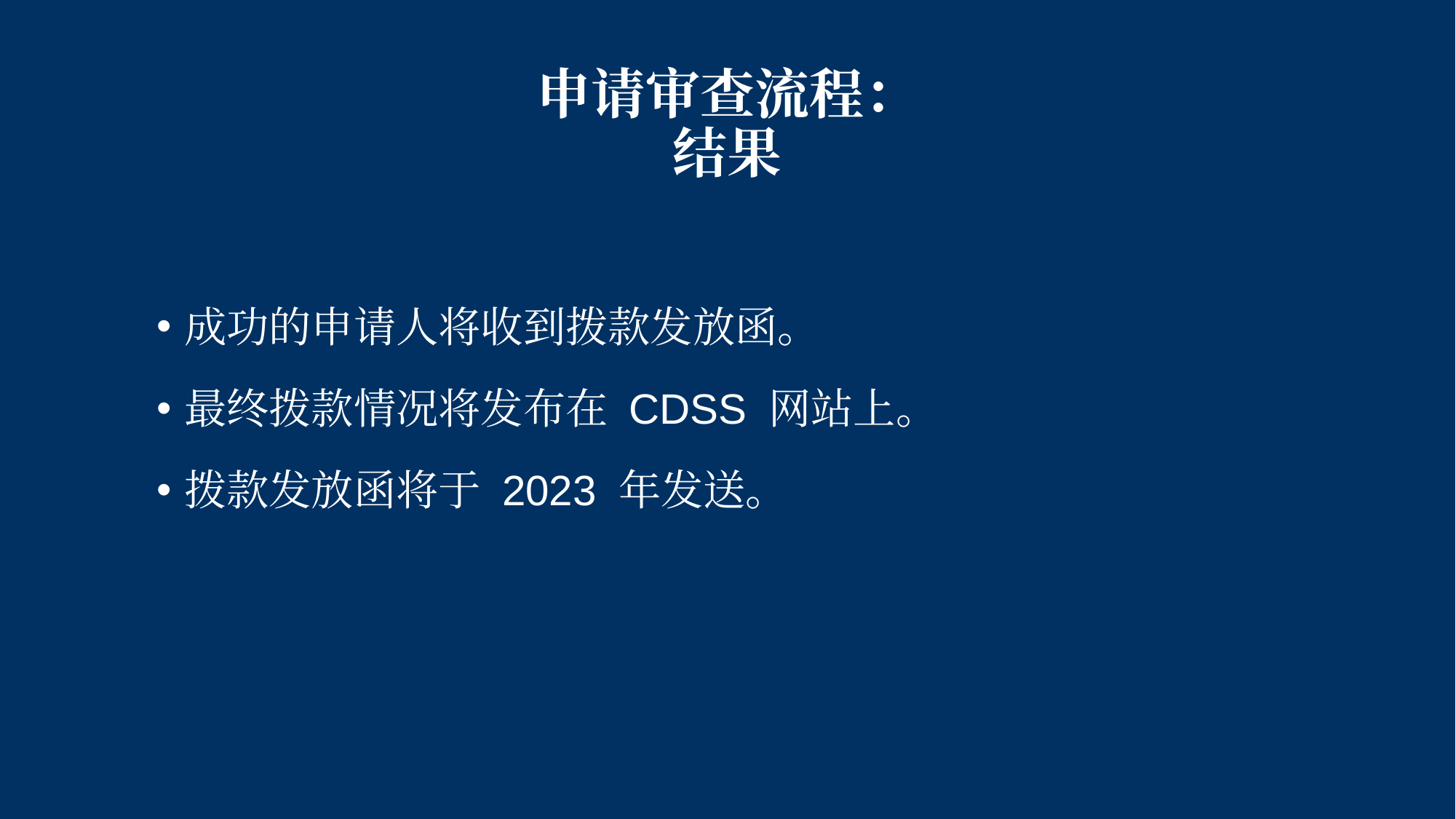

# 申请审查流程： 结果
成功的申请人将收到拨款发放函。

最终拨款情况将发布在 CDSS 网站上。

拨款发放函将于 2023 年发送。